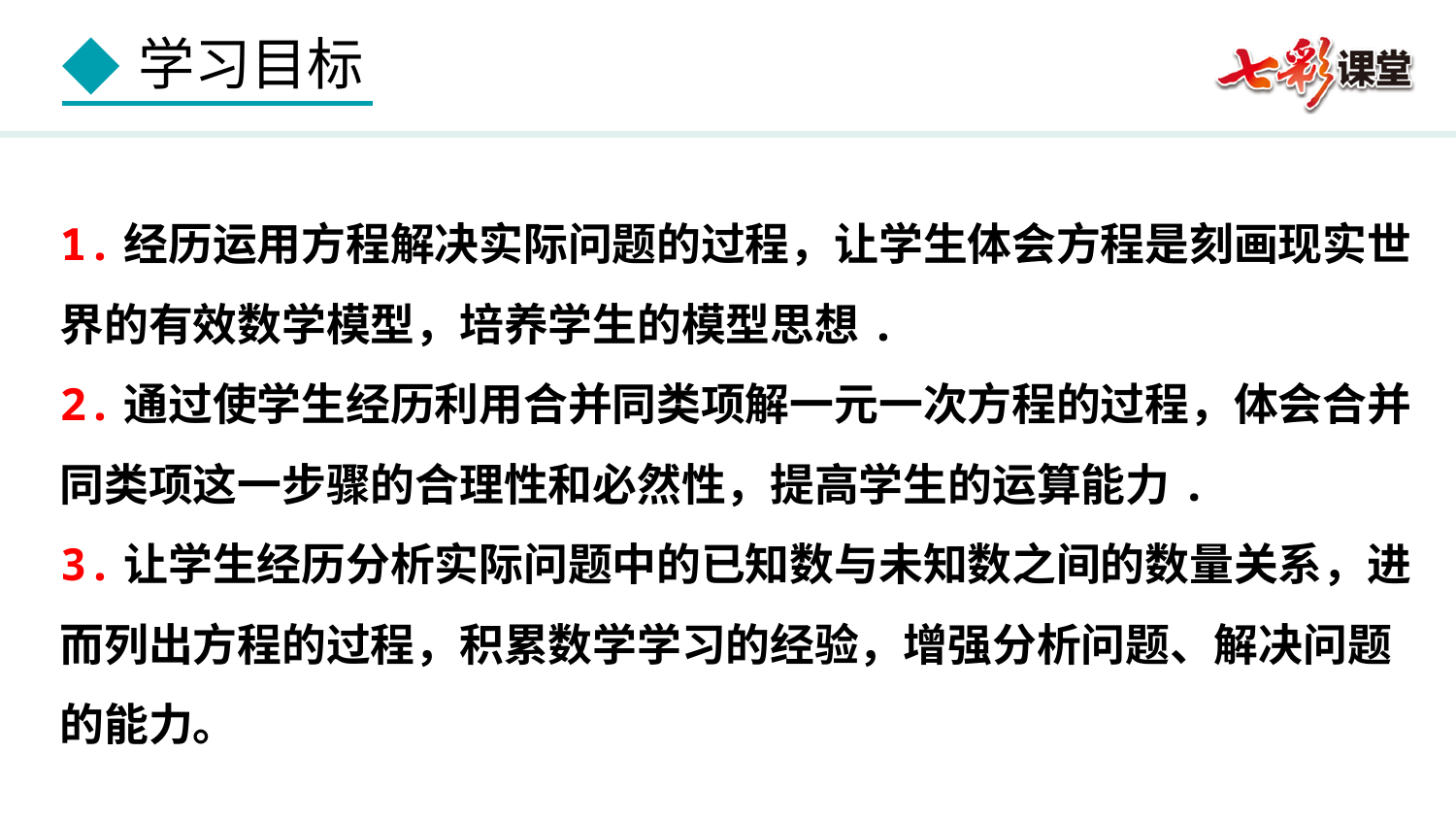

1.经历运用方程解决实际问题的过程，让学生体会方程是刻画现实世界的有效数学模型，培养学生的模型思想.
2.通过使学生经历利用合并同类项解一元一次方程的过程，体会合并同类项这一步骤的合理性和必然性，提高学生的运算能力.
3.让学生经历分析实际问题中的已知数与未知数之间的数量关系，进而列出方程的过程，积累数学学习的经验，增强分析问题、解决问题的能力。